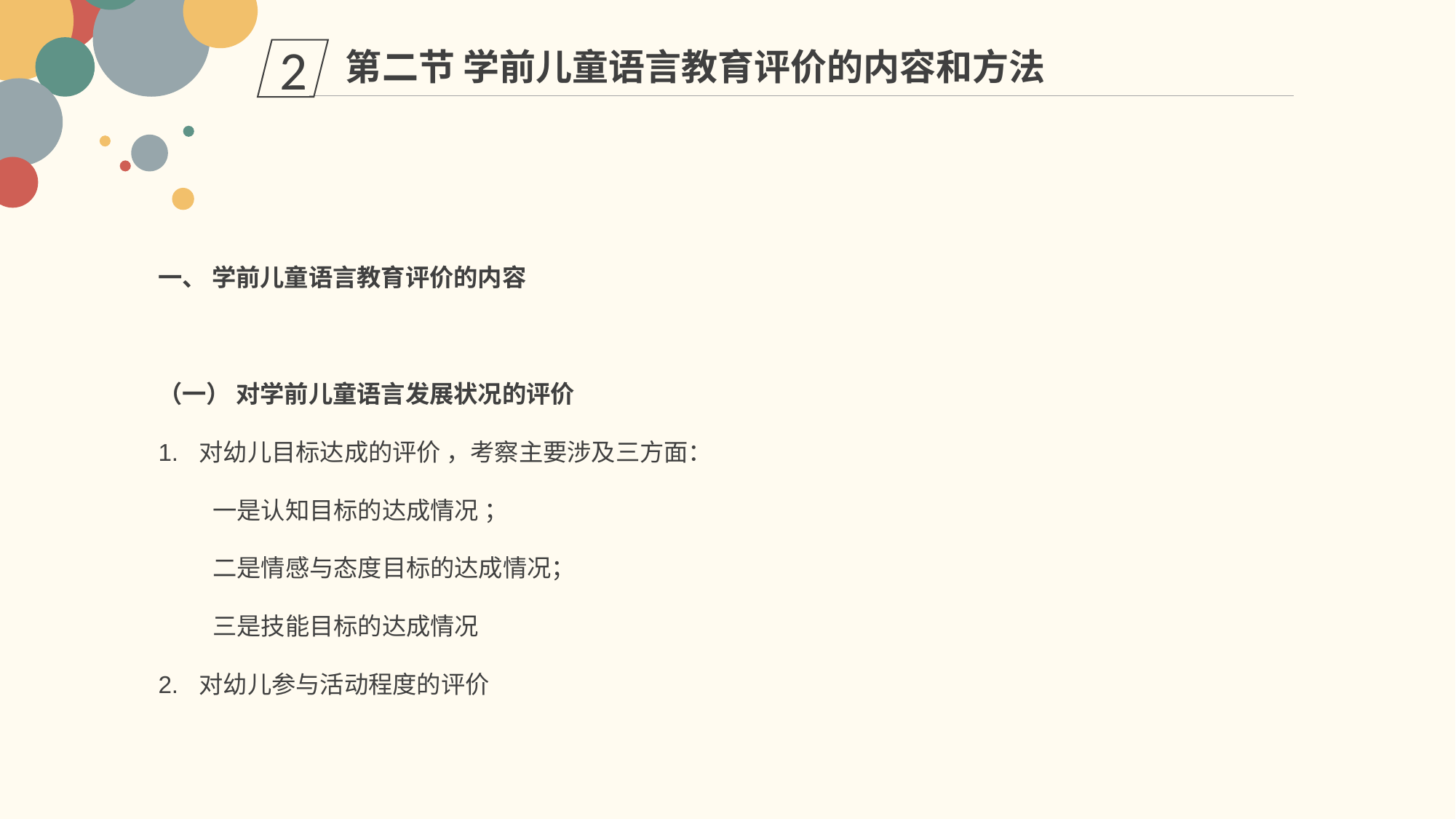

第二节 学前儿童语言教育评价的内容和方法
2
一、 学前儿童语言教育评价的内容

（一） 对学前儿童语言发展状况的评价
对幼儿目标达成的评价 ，考察主要涉及三方面：
一是认知目标的达成情况 ；
二是情感与态度目标的达成情况；
三是技能目标的达成情况
对幼儿参与活动程度的评价